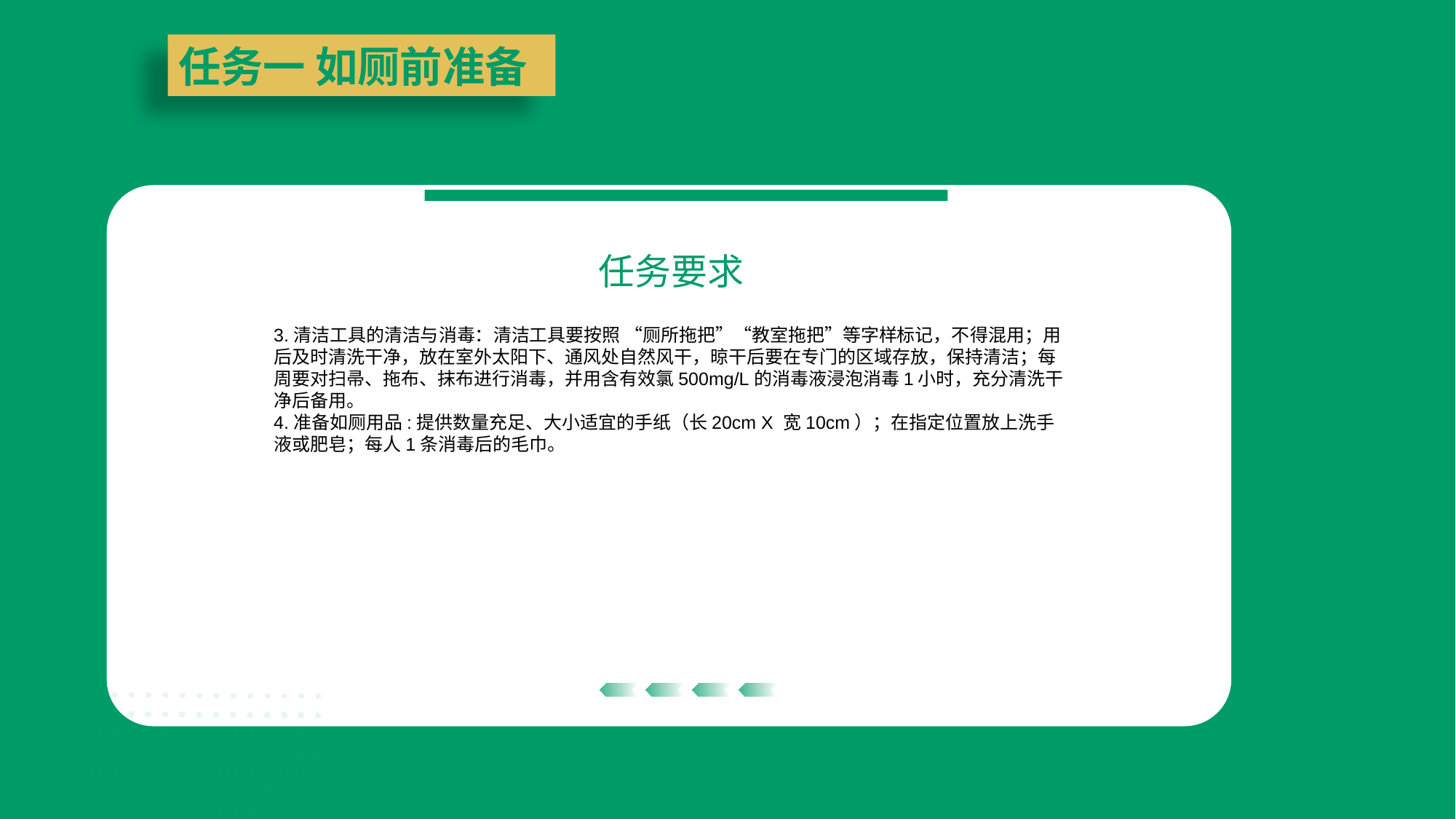

任务一 如厕前准备

任务要求

3.清洁工具的清洁与消毒：清洁工具要按照 “厕所拖把”“教室拖把”等字样标记，不得混用；用后及时清洗干净，放在室外太阳下、通风处自然风干，晾干后要在专门的区域存放，保持清洁；每周要对扫帚、拖布、抹布进行消毒，并用含有效氯500mg/L的消毒液浸泡消毒1小时，充分清洗干净后备用。
4.准备如厕用品:提供数量充足、大小适宜的手纸（长20cm X 宽10cm）；在指定位置放上洗手液或肥皂；每人1条消毒后的毛巾。
|  |  |
| --- | --- |
|  |  |
|  |  |
| --- | --- |
|  |  |